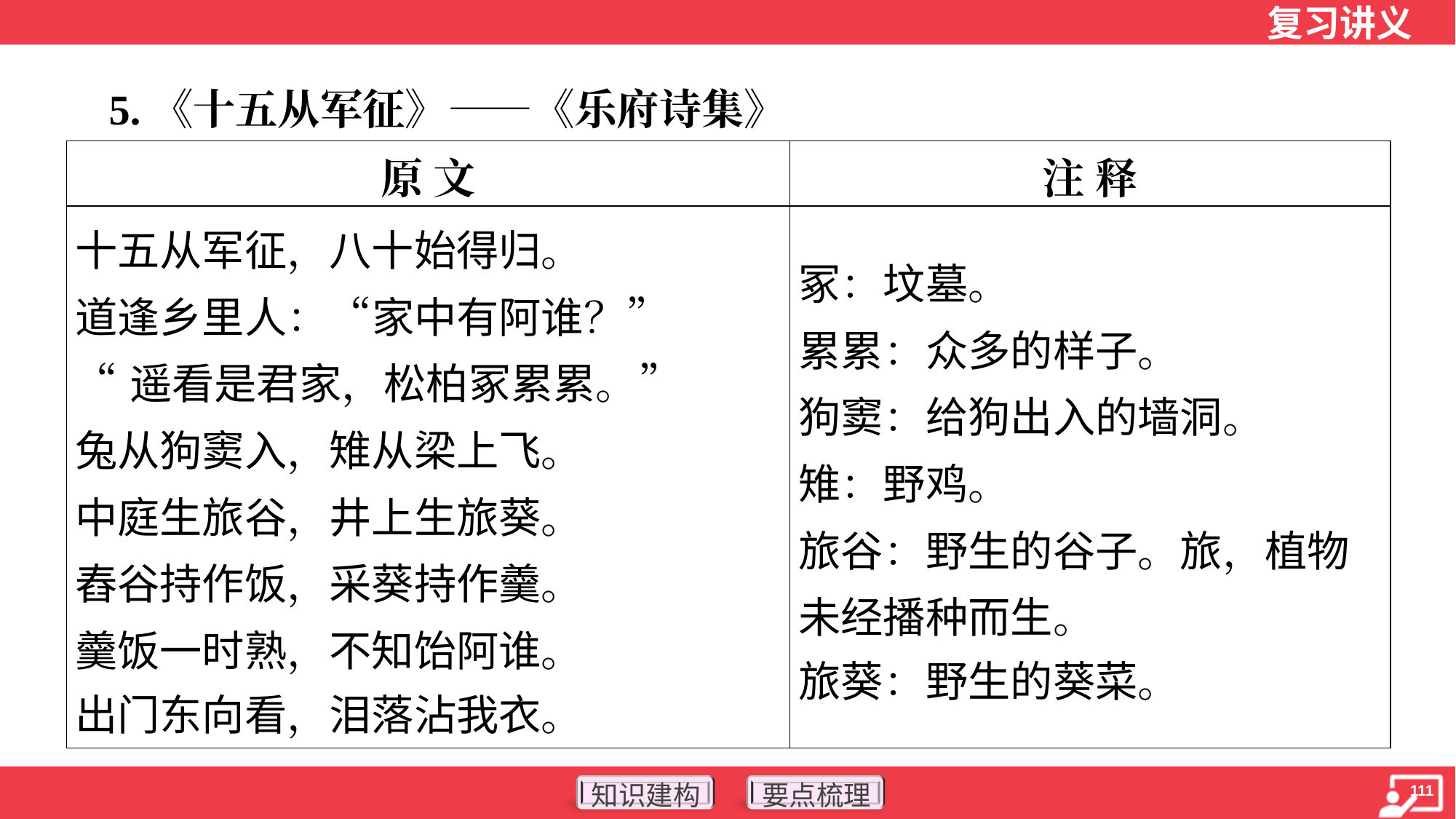

5.《十五从军征》——《乐府诗集》
| 原 文 | 注 释 |
| --- | --- |
| 十五从军征，八十始得归。 道逢乡里人：“家中有阿谁？” “遥看是君家，松柏冢累累。” 兔从狗窦入，雉从梁上飞。 中庭生旅谷，井上生旅葵。 舂谷持作饭，采葵持作羹。 羹饭一时熟，不知饴阿谁。 出门东向看，泪落沾我衣。 | 冢：坟墓。 累累：众多的样子。 狗窦：给狗出入的墙洞。 雉：野鸡。 旅谷：野生的谷子。旅，植物未经播种而生。 旅葵：野生的葵菜。 |